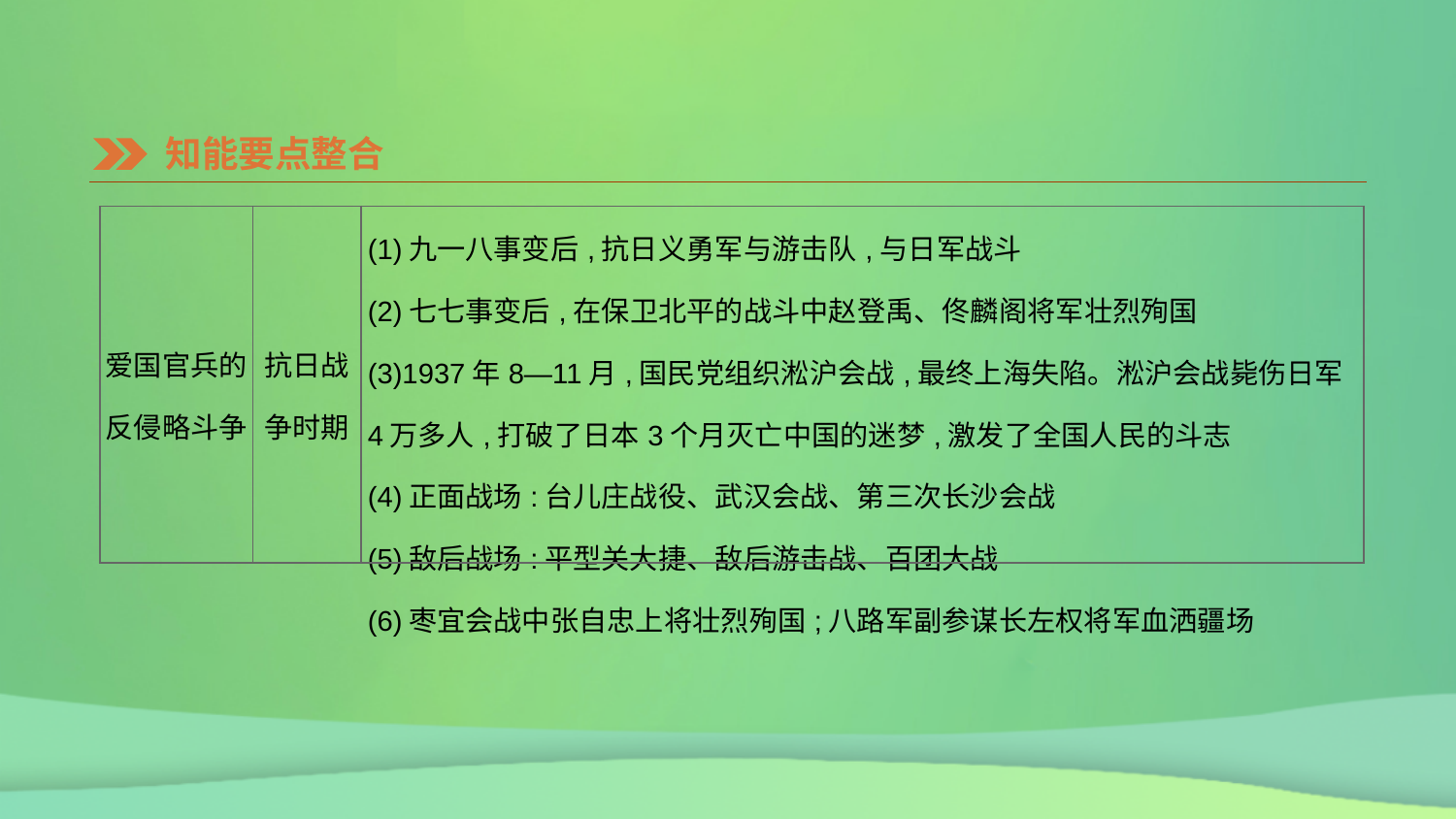

知能要点整合

| 爱国官兵的 反侵略斗争 | 抗日战争时期 | (1)九一八事变后,抗日义勇军与游击队,与日军战斗 (2)七七事变后,在保卫北平的战斗中赵登禹、佟麟阁将军壮烈殉国 (3)1937年8—11月,国民党组织淞沪会战,最终上海失陷。淞沪会战毙伤日军4万多人,打破了日本3个月灭亡中国的迷梦,激发了全国人民的斗志 (4)正面战场:台儿庄战役、武汉会战、第三次长沙会战 (5)敌后战场:平型关大捷、敌后游击战、百团大战 (6)枣宜会战中张自忠上将壮烈殉国;八路军副参谋长左权将军血洒疆场 |
| --- | --- | --- |